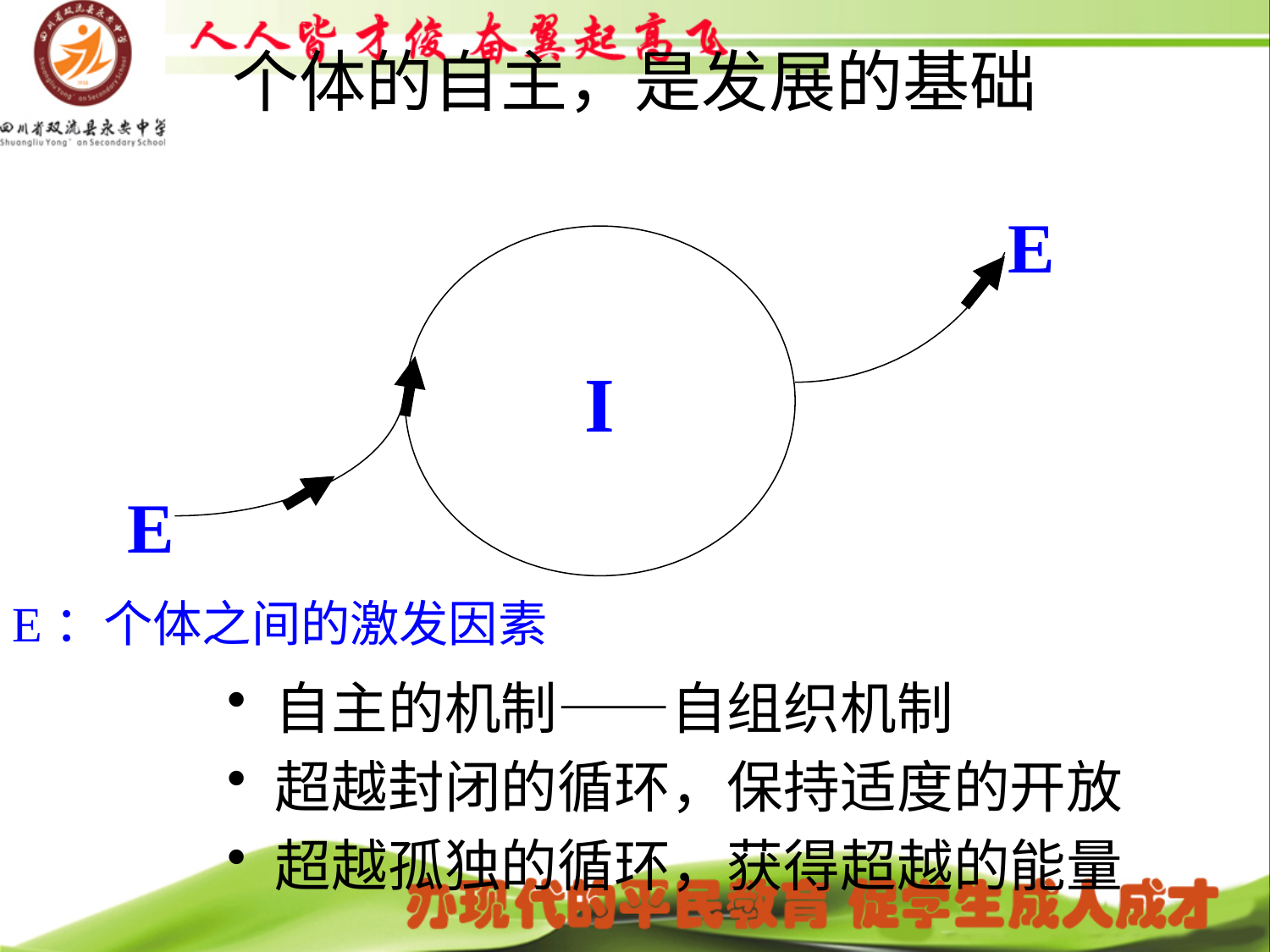

# 个体的自主，是发展的基础

E
I

E

E：个体之间的激发因素
自主的机制——自组织机制
超越封闭的循环，保持适度的开放
超越孤独的循环，获得超越的能量